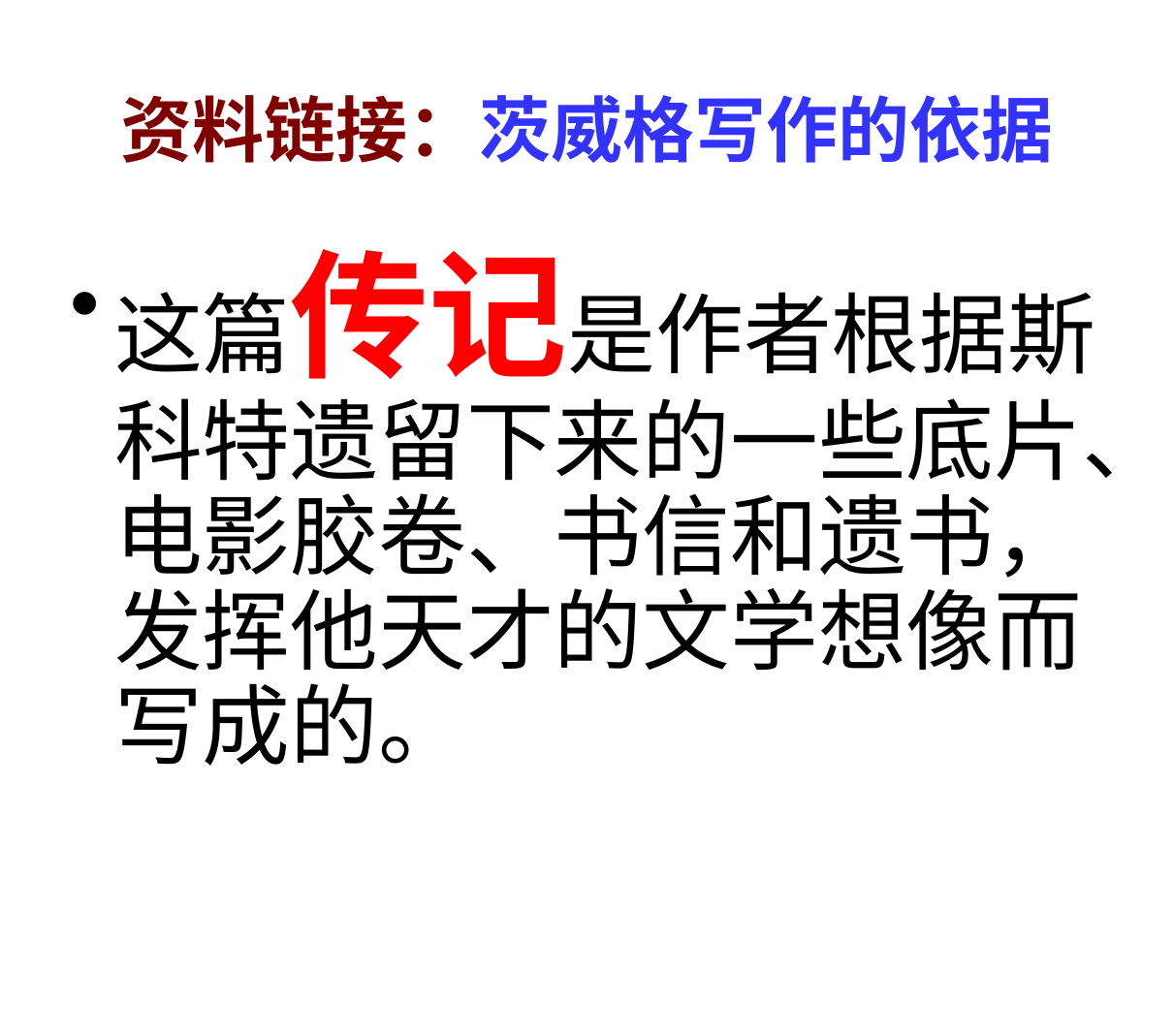

# 资料链接：茨威格写作的依据
这篇传记是作者根据斯科特遗留下来的一些底片、电影胶卷、书信和遗书，发挥他天才的文学想像而写成的。